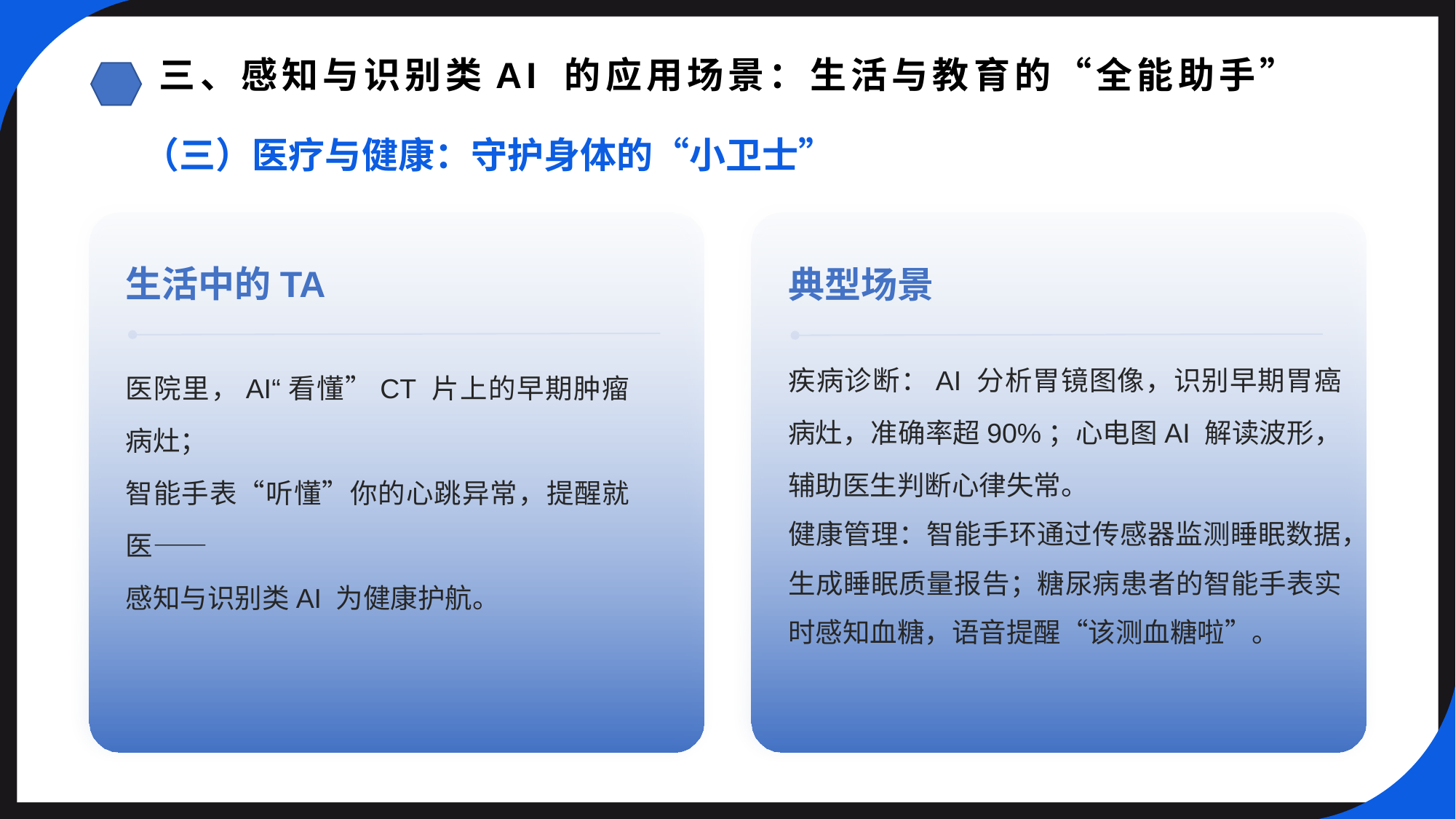

三、感知与识别类AI 的应用场景：生活与教育的“全能助手”
（三）医疗与健康：守护身体的“小卫士”

生活中的TA
典型场景
疾病诊断：AI 分析胃镜图像，识别早期胃癌病灶，准确率超90%；心电图AI 解读波形，辅助医生判断心律失常。
健康管理：智能手环通过传感器监测睡眠数据，生成睡眠质量报告；糖尿病患者的智能手表实时感知血糖，语音提醒“该测血糖啦”。
医院里，AI“看懂”CT 片上的早期肿瘤病灶；
智能手表“听懂”你的心跳异常，提醒就医——
感知与识别类AI 为健康护航。